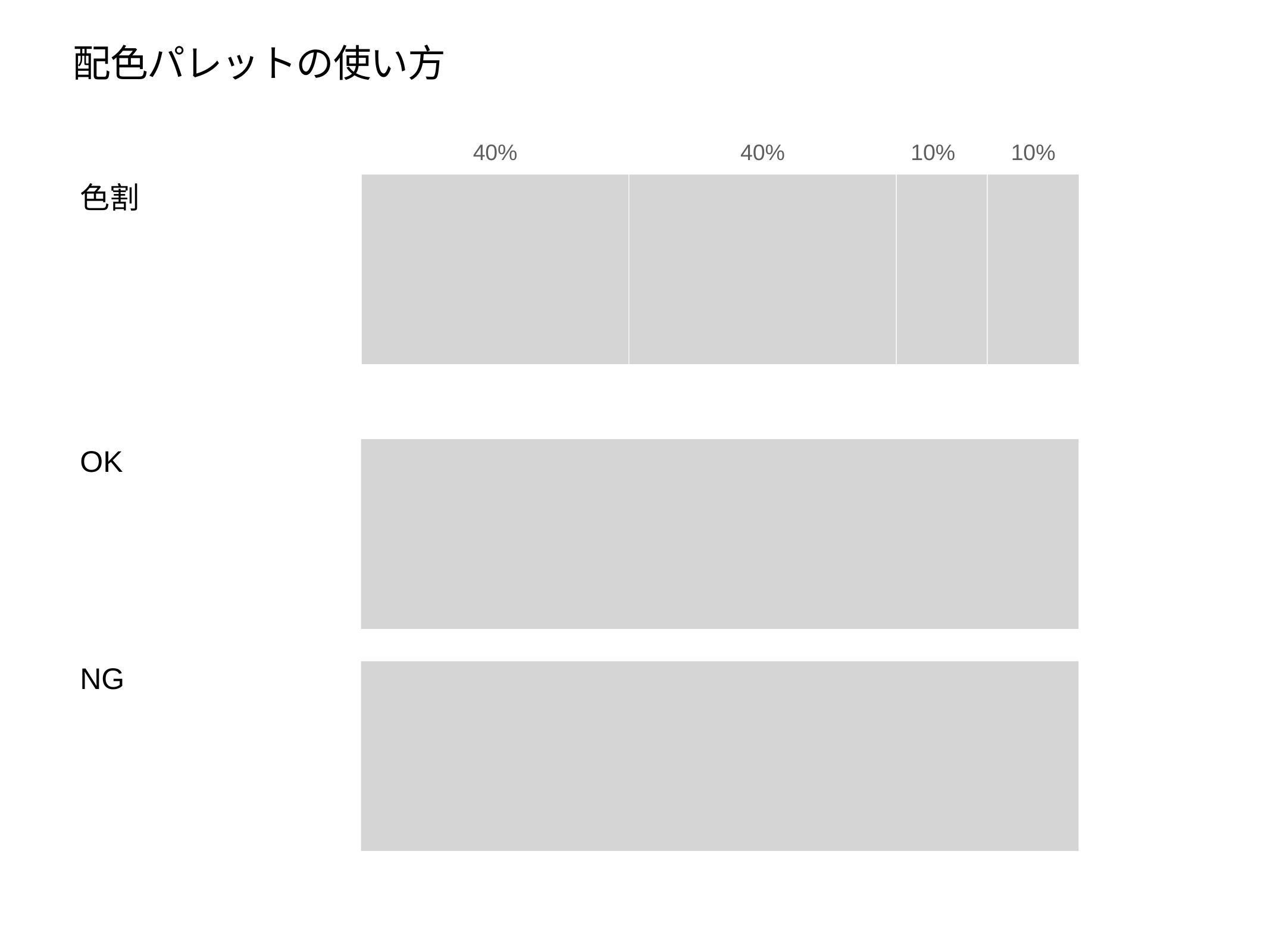

# 配色パレットの使い方
40%
40%
10%
10%
色割

OK

NG

41